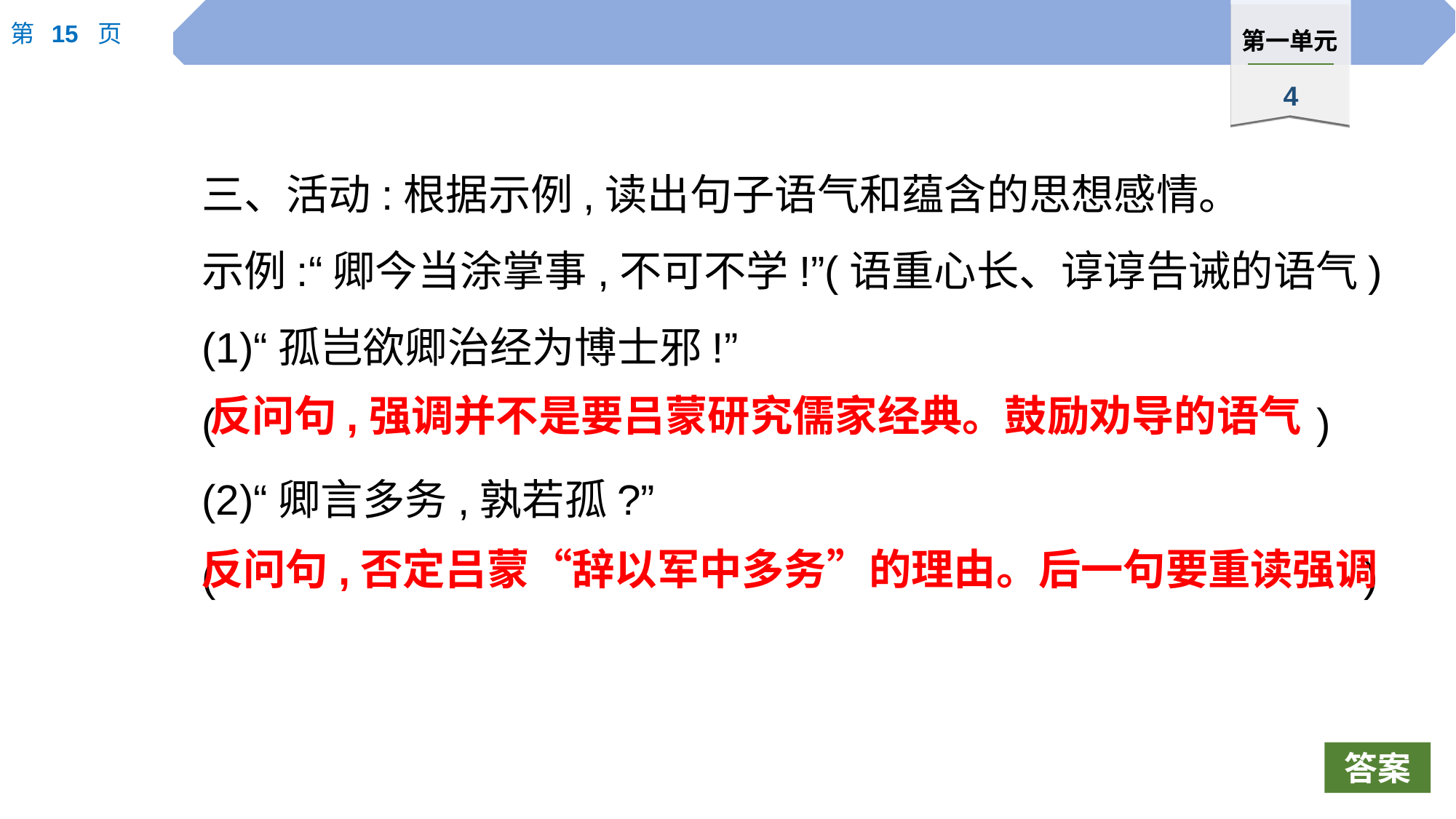

三、活动:根据示例,读出句子语气和蕴含的思想感情。
示例:“卿今当涂掌事,不可不学!”(语重心长、谆谆告诫的语气)
(1)“孤岂欲卿治经为博士邪!”
(											)
(2)“卿言多务,孰若孤?”
(											    )
反问句,强调并不是要吕蒙研究儒家经典。鼓励劝导的语气
反问句,否定吕蒙“辞以军中多务”的理由。后一句要重读强调
答案